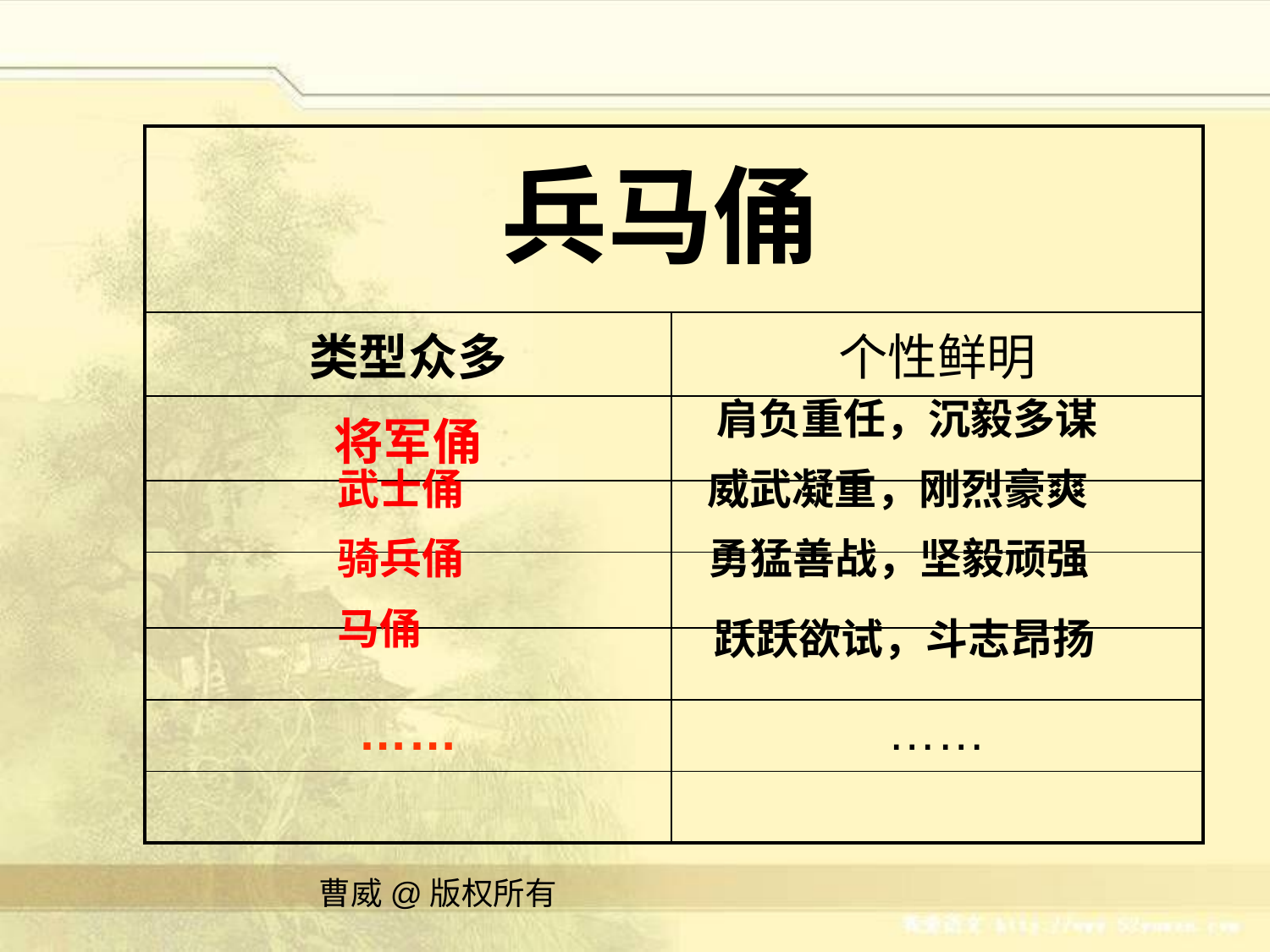

| 兵马俑 |  |
| --- | --- |
| 类型众多 | 个性鲜明 |
| 将军俑 |  |
|  |  |
|  |  |
|  |  |
| …… | …… |
|  |  |
  肩负重任，沉毅多谋
武士俑
威武凝重，刚烈豪爽
骑兵俑
勇猛善战，坚毅顽强
马俑
跃跃欲试，斗志昂扬